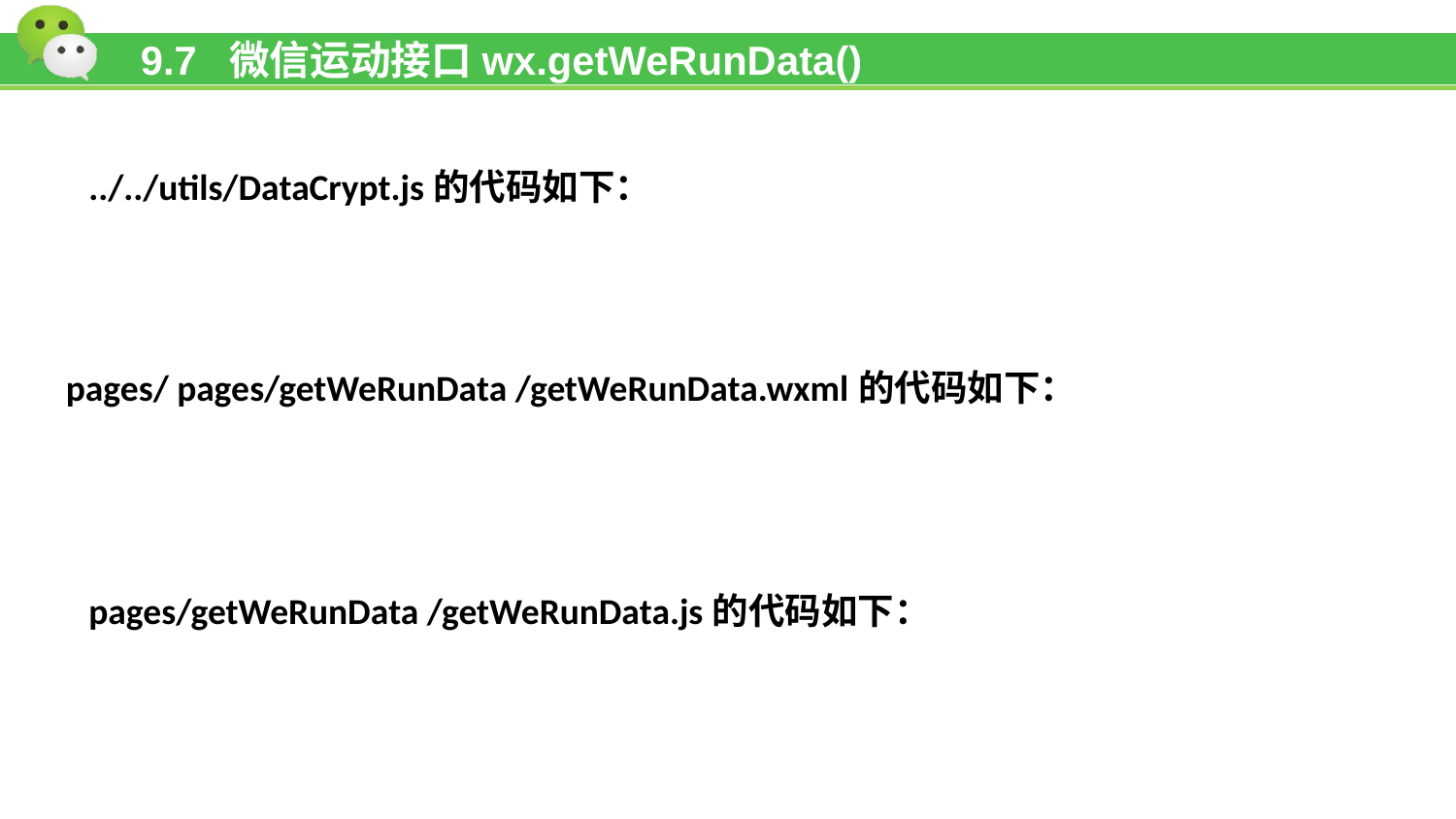

# 9.7  微信运动接口wx.getWeRunData()
../../utils/DataCrypt.js的代码如下：
pages/ pages/getWeRunData /getWeRunData.wxml的代码如下：
pages/getWeRunData /getWeRunData.js的代码如下：